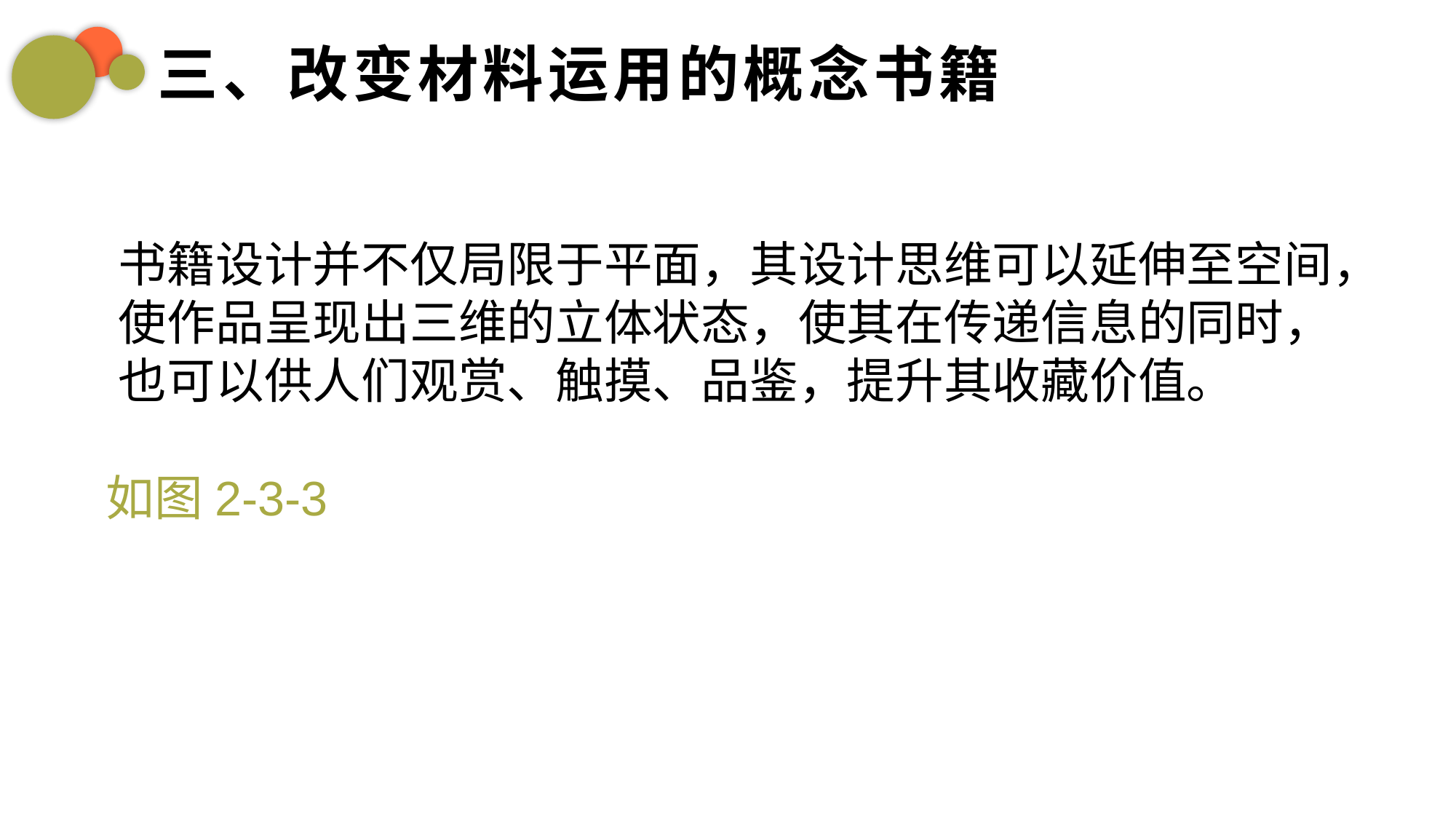

三、改变材料运用的概念书籍
书籍设计并不仅局限于平面，其设计思维可以延伸至空间，使作品呈现出三维的立体状态，使其在传递信息的同时，也可以供人们观赏、触摸、品鉴，提升其收藏价值。
如图2-3-3